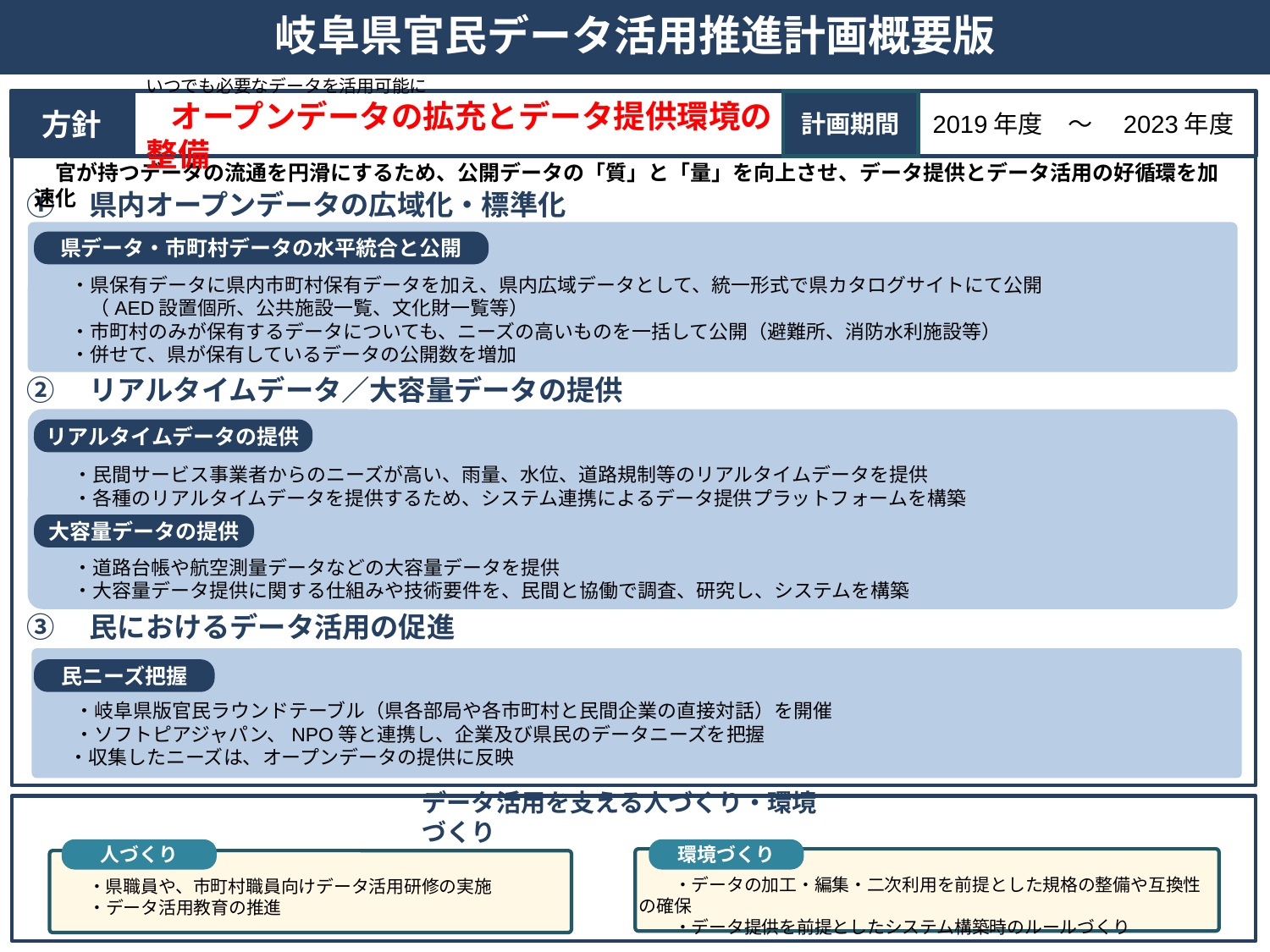

岐阜県官民データ活用推進計画概要版
方針
いつでも必要なデータを活用可能に
　オープンデータの拡充とデータ提供環境の整備
計画期間
2019年度　～　2023年度
　官が持つデータの流通を円滑にするため、公開データの「質」と「量」を向上させ、データ提供とデータ活用の好循環を加速化

①　県内オープンデータの広域化・標準化

　　・県保有データに県内市町村保有データを加え、県内広域データとして、統一形式で県カタログサイトにて公開
　　　（AED設置個所、公共施設一覧、文化財一覧等）
　　・市町村のみが保有するデータについても、ニーズの高いものを一括して公開（避難所、消防水利施設等）
　　・併せて、県が保有しているデータの公開数を増加
県データ・市町村データの水平統合と公開
②　リアルタイムデータ／大容量データの提供

　　・民間サービス事業者からのニーズが高い、雨量、水位、道路規制等のリアルタイムデータを提供
　　・各種のリアルタイムデータを提供するため、システム連携によるデータ提供プラットフォームを構築

　　・道路台帳や航空測量データなどの大容量データを提供
　　・大容量データ提供に関する仕組みや技術要件を、民間と協働で調査、研究し、システムを構築
リアルタイムデータの提供
大容量データの提供
③　民におけるデータ活用の促進

　　・岐阜県版官民ラウンドテーブル（県各部局や各市町村と民間企業の直接対話）を開催
　　・ソフトピアジャパン、NPO等と連携し、企業及び県民のデータニーズを把握
  　・収集したニーズは、オープンデータの提供に反映
民ニーズ把握

データ活用を支える人づくり・環境づくり
人づくり
環境づくり

　　・データの加工・編集・二次利用を前提とした規格の整備や互換性の確保
　　・データ提供を前提としたシステム構築時のルールづくり

　　・県職員や、市町村職員向けデータ活用研修の実施
　　・データ活用教育の推進